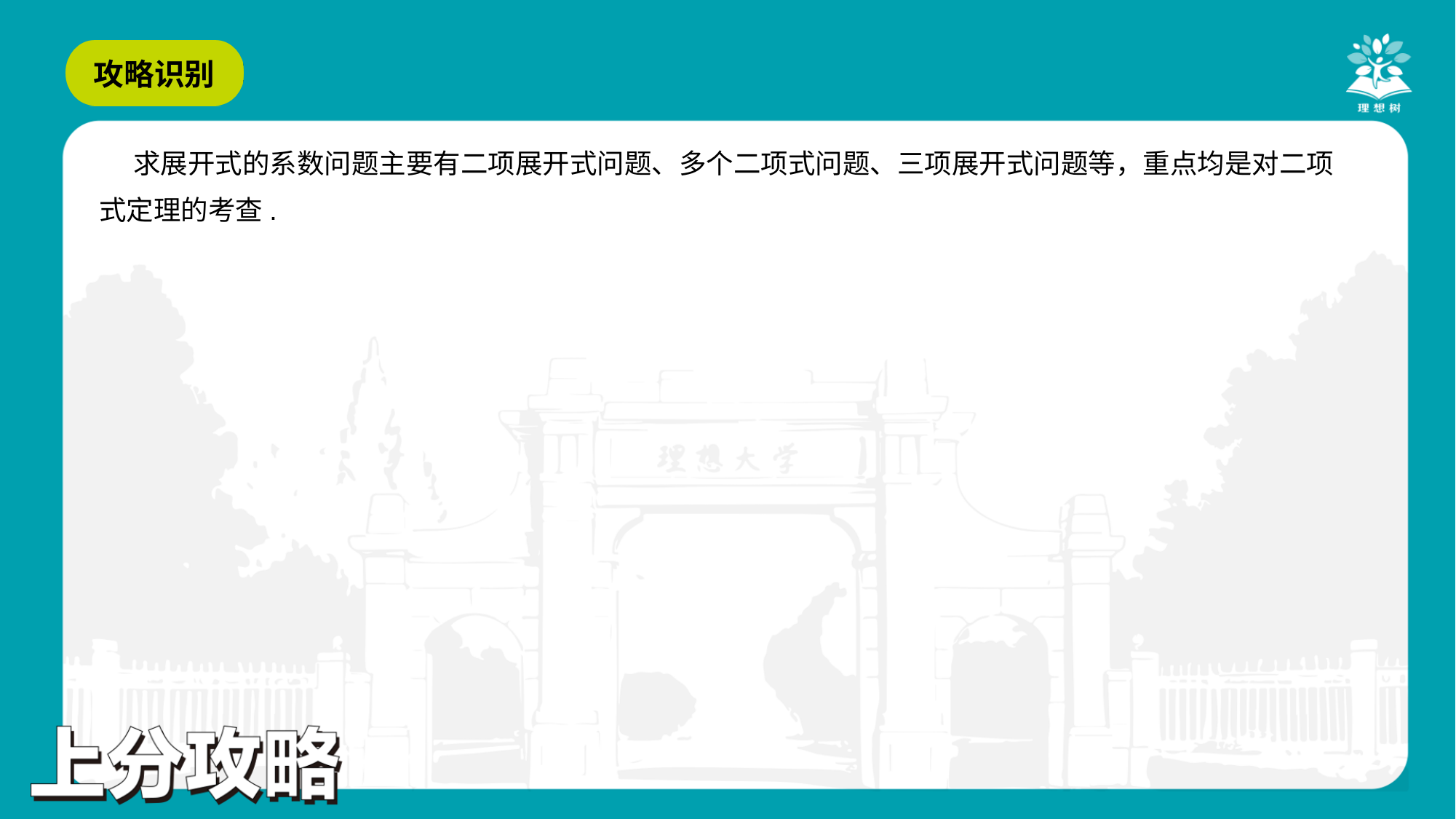

求展开式的系数问题主要有二项展开式问题、多个二项式问题、三项展开式问题等，重点均是对二项
式定理的考查.